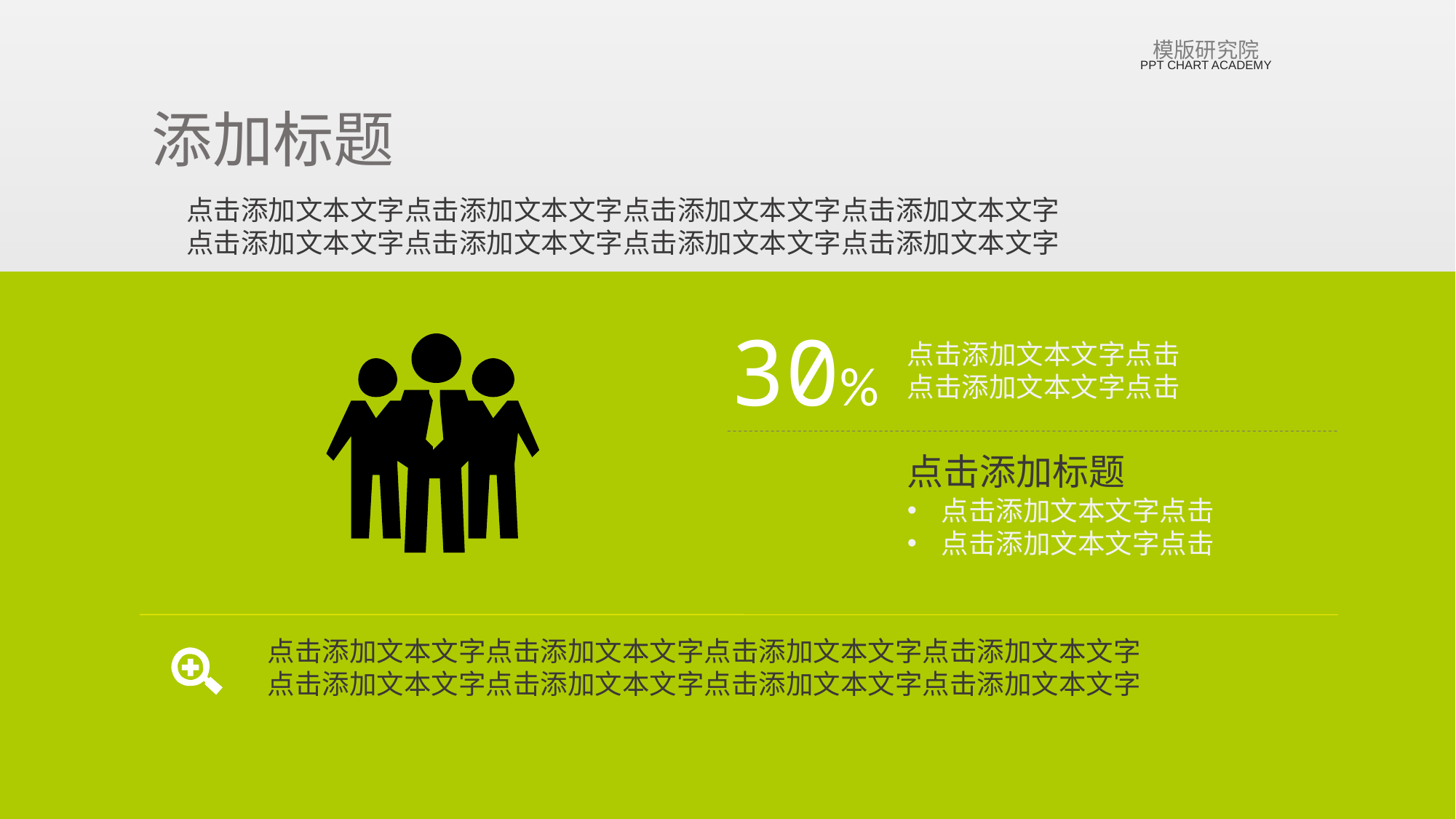

模版研究院
PPT CHART ACADEMY
添加标题
点击添加文本文字点击添加文本文字点击添加文本文字点击添加文本文字
点击添加文本文字点击添加文本文字点击添加文本文字点击添加文本文字

30%
点击添加文本文字点击
点击添加文本文字点击

点击添加标题
点击添加文本文字点击
点击添加文本文字点击

点击添加文本文字点击添加文本文字点击添加文本文字点击添加文本文字
点击添加文本文字点击添加文本文字点击添加文本文字点击添加文本文字